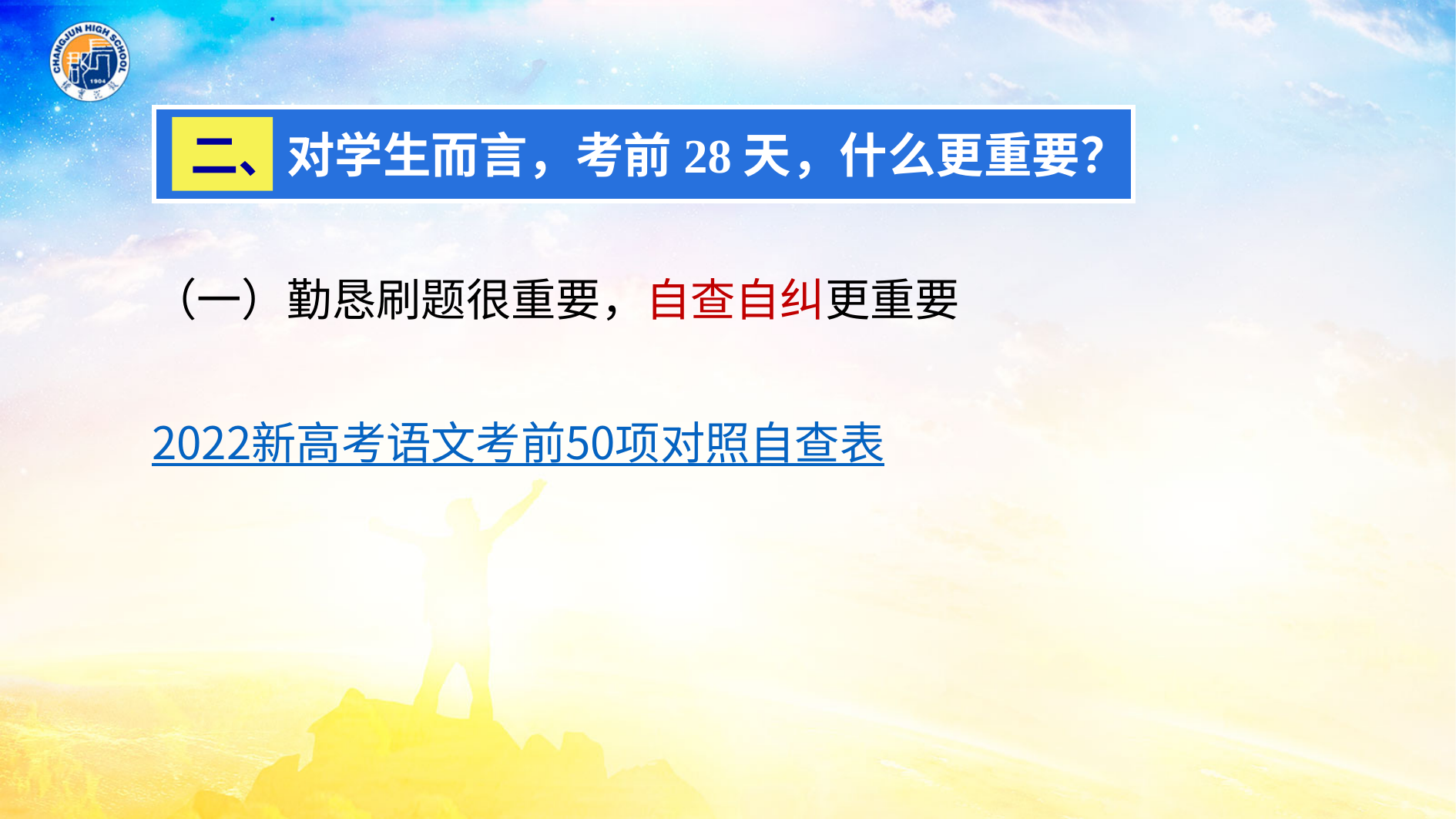

二、对学生而言，考前28天，什么更重要？
（一）勤恳刷题很重要，自查自纠更重要
2022新高考语文考前50项对照自查表